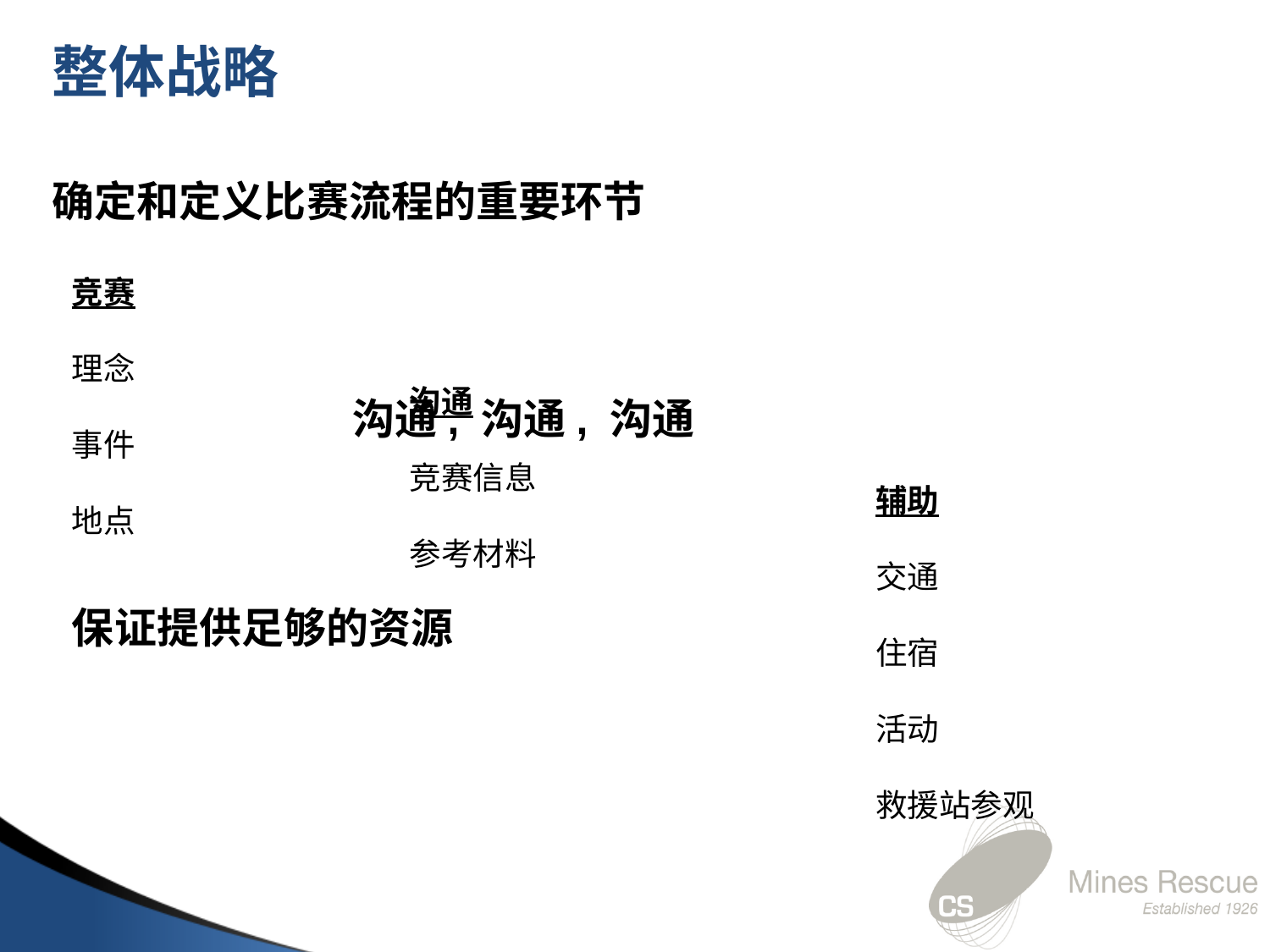

整体战略
确定和定义比赛流程的重要环节

竞赛
理念
事件
地点

沟通
竞赛信息
参考材料

                               沟通, 沟通, 沟通

辅助
交通
住宿
活动
救援站参观

保证提供足够的资源